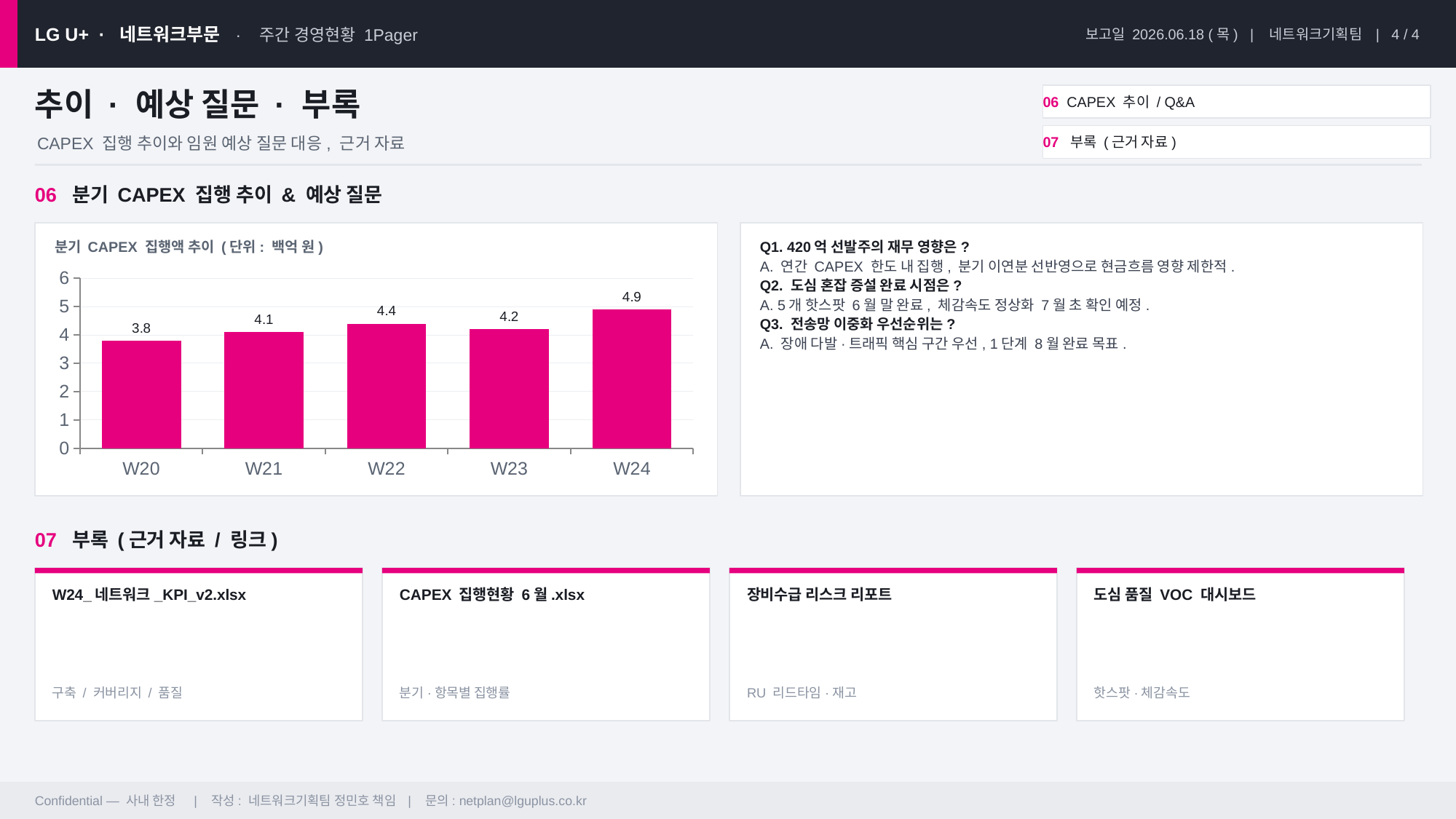

LG U+  ·  네트워크부문   ·   주간 경영현황 1Pager
보고일 2026.06.18 (목)   |   네트워크기획팀   |   4 / 4
추이 · 예상 질문 · 부록
06  CAPEX 추이 / Q&A
07  부록 (근거 자료)
CAPEX 집행 추이와 임원 예상 질문 대응, 근거 자료

06  분기 CAPEX 집행 추이 & 예상 질문

분기 CAPEX 집행액 추이 (단위: 백억 원)
Q1. 420억 선발주의 재무 영향은?
A. 연간 CAPEX 한도 내 집행, 분기 이연분 선반영으로 현금흐름 영향 제한적.
Q2. 도심 혼잡 증설 완료 시점은?
A. 5개 핫스팟 6월 말 완료, 체감속도 정상화 7월 초 확인 예정.
Q3. 전송망 이중화 우선순위는?
A. 장애 다발·트래픽 핵심 구간 우선, 1단계 8월 완료 목표.

### Chart

| Category | 집행액 |
|---|---|
| W20 | 3.8 |
| W21 | 4.1 |
| W22 | 4.4 |
| W23 | 4.2 |
| W24 | 4.9 |
07  부록 (근거 자료 / 링크)

W24_네트워크_KPI_v2.xlsx
CAPEX 집행현황 6월.xlsx
장비수급 리스크 리포트
도심 품질 VOC 대시보드
구축 / 커버리지 / 품질
분기·항목별 집행률
RU 리드타임·재고
핫스팟·체감속도

Confidential — 사내 한정     |   작성: 네트워크기획팀 정민호 책임   |   문의: netplan@lguplus.co.kr